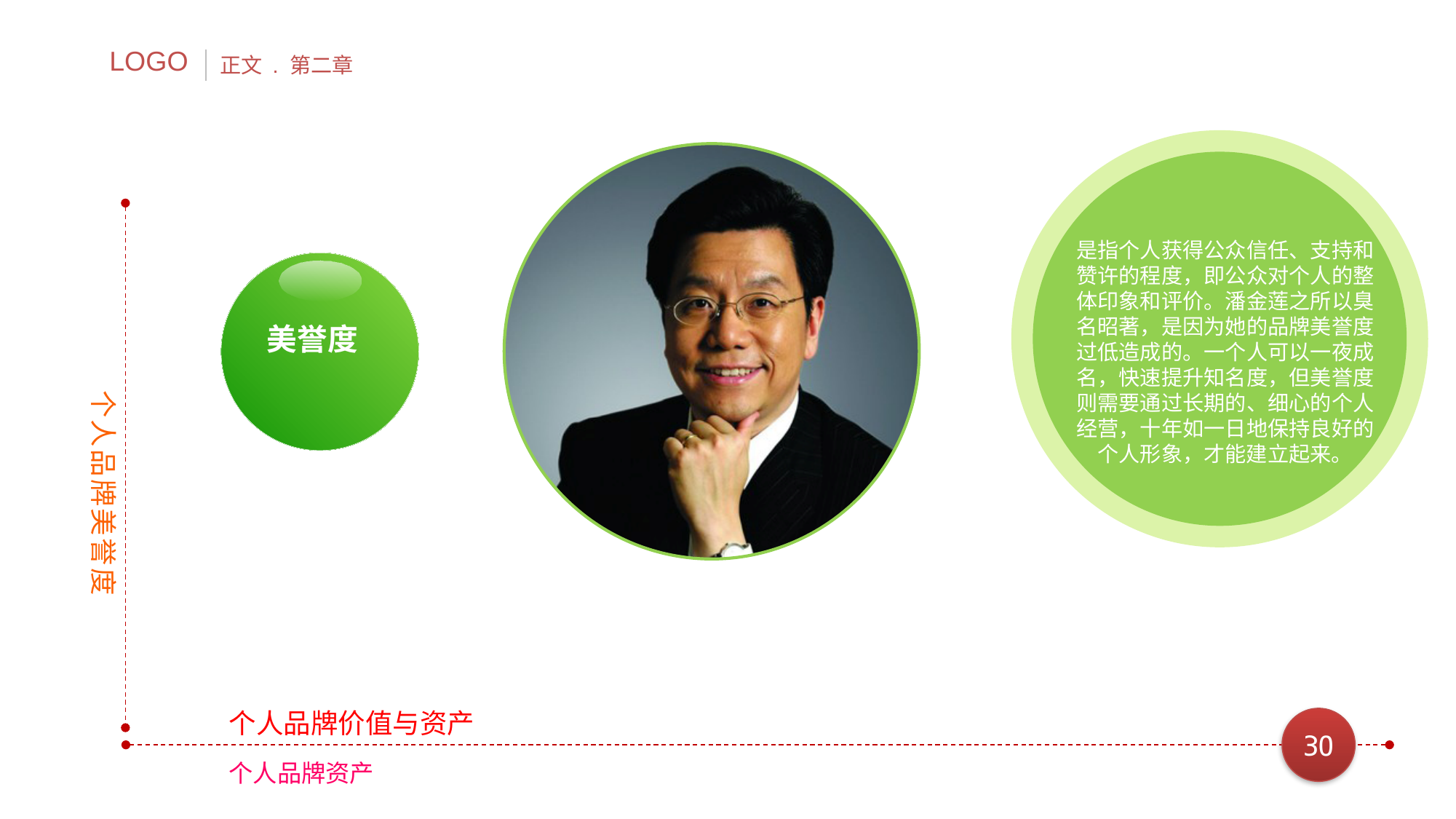

是指个人获得公众信任、支持和赞许的程度，即公众对个人的整体印象和评价。潘金莲之所以臭名昭著，是因为她的品牌美誉度过低造成的。一个人可以一夜成名，快速提升知名度，但美誉度则需要通过长期的、细心的个人经营，十年如一日地保持良好的个人形象，才能建立起来。

个人品牌美誉度

美誉度
个人品牌资产
2